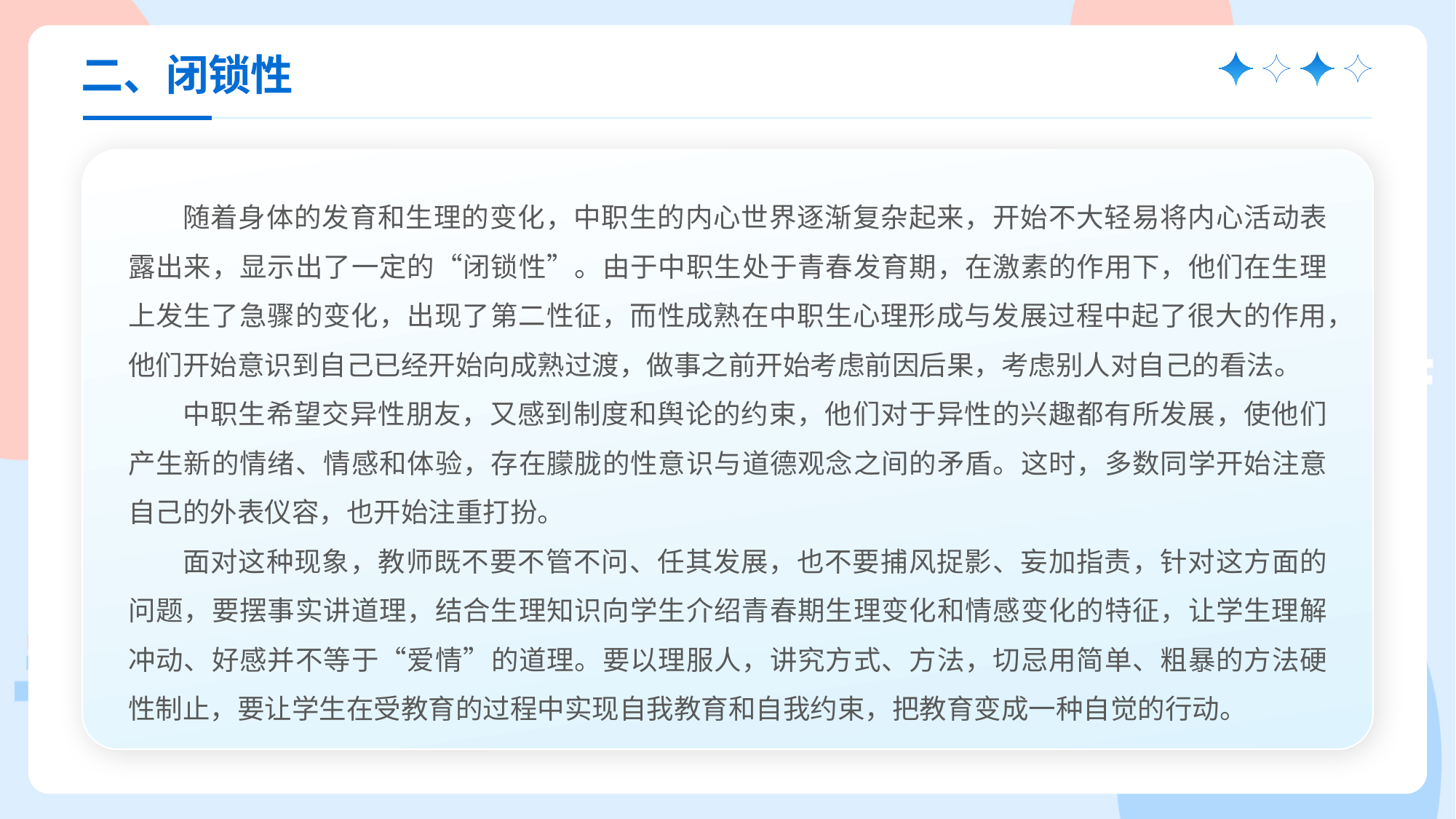

二、闭锁性

随着身体的发育和生理的变化，中职生的内心世界逐渐复杂起来，开始不大轻易将内心活动表露出来，显示出了一定的“闭锁性”。由于中职生处于青春发育期，在激素的作用下，他们在生理上发生了急骤的变化，出现了第二性征，而性成熟在中职生心理形成与发展过程中起了很大的作用，他们开始意识到自己已经开始向成熟过渡，做事之前开始考虑前因后果，考虑别人对自己的看法。
中职生希望交异性朋友，又感到制度和舆论的约束，他们对于异性的兴趣都有所发展，使他们产生新的情绪、情感和体验，存在朦胧的性意识与道德观念之间的矛盾。这时，多数同学开始注意自己的外表仪容，也开始注重打扮。
面对这种现象，教师既不要不管不问、任其发展，也不要捕风捉影、妄加指责，针对这方面的问题，要摆事实讲道理，结合生理知识向学生介绍青春期生理变化和情感变化的特征，让学生理解冲动、好感并不等于“爱情”的道理。要以理服人，讲究方式、方法，切忌用简单、粗暴的方法硬性制止，要让学生在受教育的过程中实现自我教育和自我约束，把教育变成一种自觉的行动。